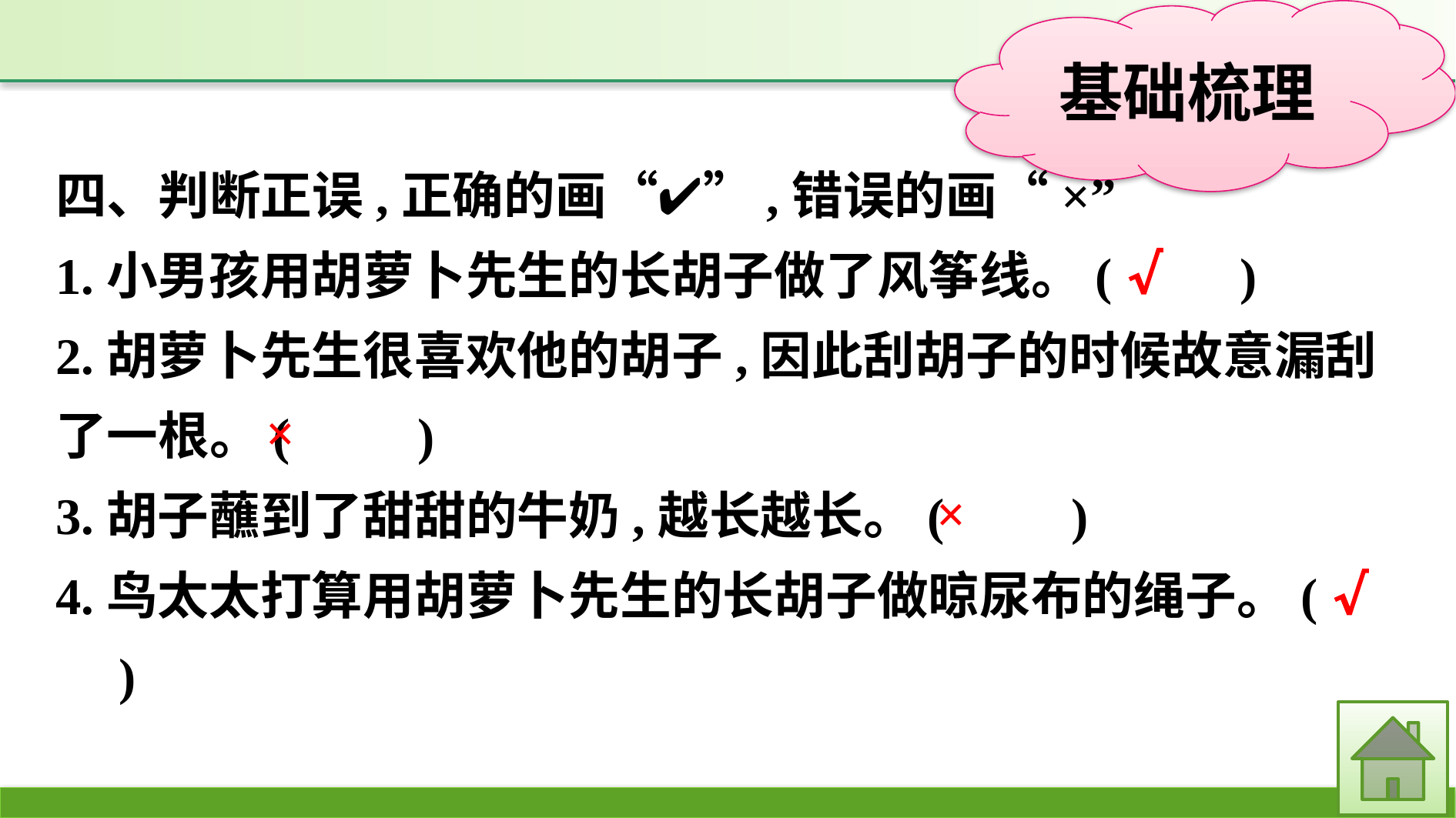

四、判断正误,正确的画“✔”,错误的画“×”
1.小男孩用胡萝卜先生的长胡子做了风筝线。(　　)
2.胡萝卜先生很喜欢他的胡子,因此刮胡子的时候故意漏刮了一根。(　　)
3.胡子蘸到了甜甜的牛奶,越长越长。(　　)
4.鸟太太打算用胡萝卜先生的长胡子做晾尿布的绳子。(　　)
√
×
×
√